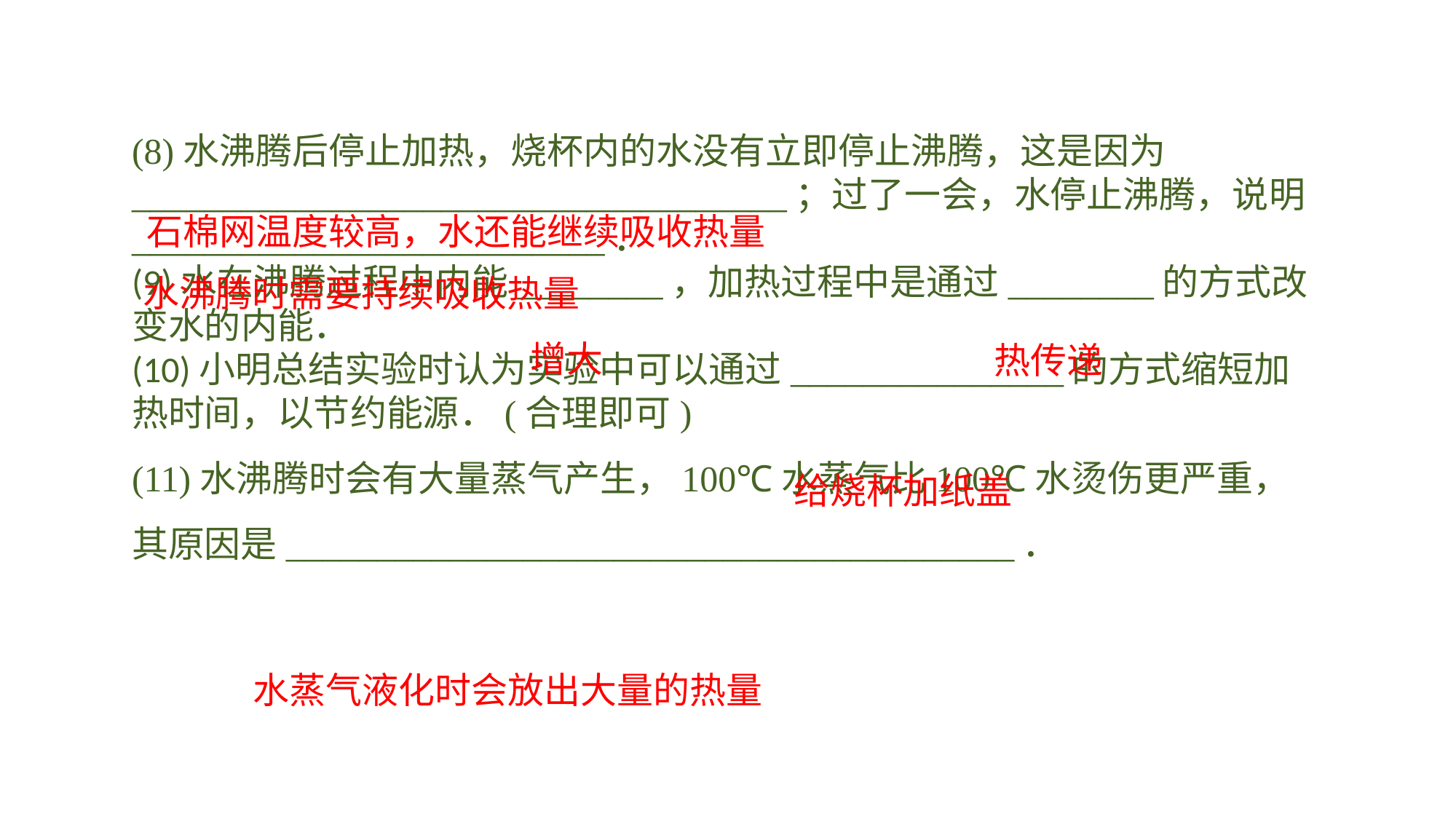

(8)水沸腾后停止加热，烧杯内的水没有立即停止沸腾，这是因为____________________________________；过了一会，水停止沸腾，说明__________________________．(9)水在沸腾过程中内能________，加热过程中是通过________的方式改变水的内能．(10)小明总结实验时认为实验中可以通过_______________的方式缩短加热时间，以节约能源．(合理即可)(11)水沸腾时会有大量蒸气产生，100℃水蒸气比100℃水烫伤更严重，其原因是________________________________________．
石棉网温度较高，水还能继续吸收热量
水沸腾时需要持续吸收热量
增大
热传递
给烧杯加纸盖
水蒸气液化时会放出大量的热量